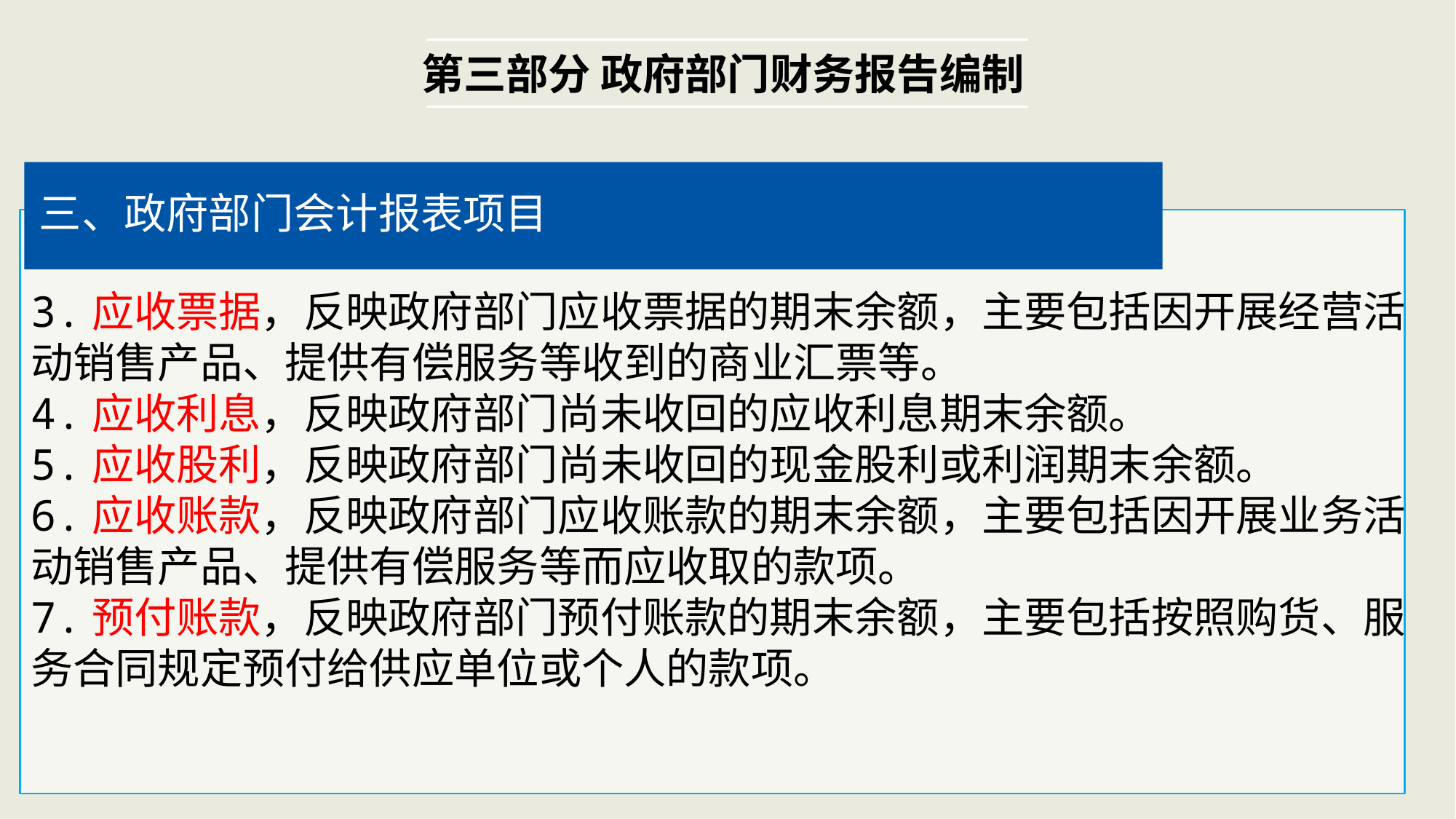

第三部分 政府部门财务报告编制

三、政府部门会计报表项目

3.应收票据，反映政府部门应收票据的期末余额，主要包括因开展经营活动销售产品、提供有偿服务等收到的商业汇票等。
4.应收利息，反映政府部门尚未收回的应收利息期末余额。
5.应收股利，反映政府部门尚未收回的现金股利或利润期末余额。
6.应收账款，反映政府部门应收账款的期末余额，主要包括因开展业务活动销售产品、提供有偿服务等而应收取的款项。
7.预付账款，反映政府部门预付账款的期末余额，主要包括按照购货、服务合同规定预付给供应单位或个人的款项。
50